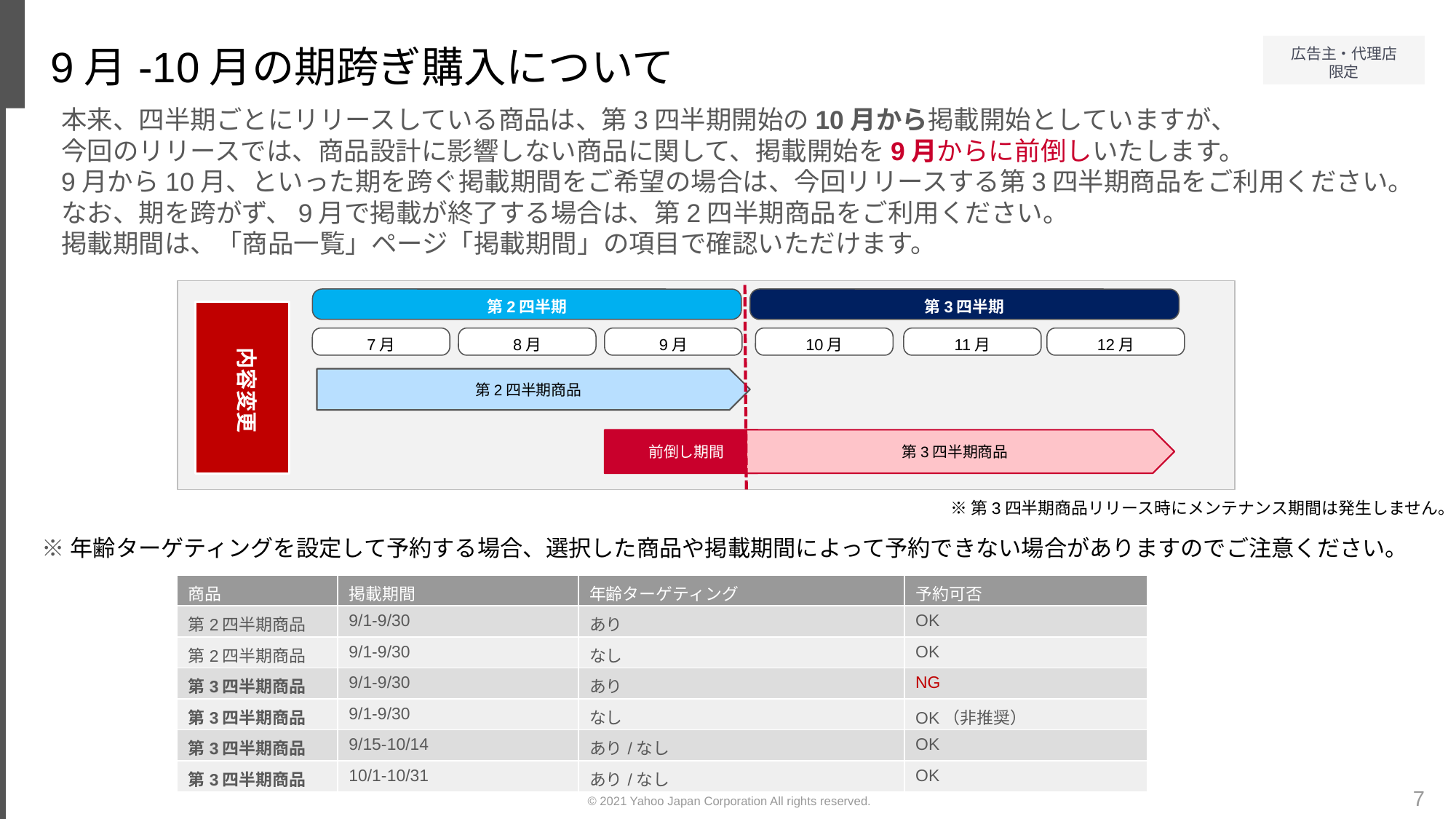

9月-10月の期跨ぎ購入について
本来、四半期ごとにリリースしている商品は、第3四半期開始の10月から掲載開始としていますが、
今回のリリースでは、商品設計に影響しない商品に関して、掲載開始を9月からに前倒しいたします。
9月から10月、といった期を跨ぐ掲載期間をご希望の場合は、今回リリースする第3四半期商品をご利用ください。
なお、期を跨がず、9月で掲載が終了する場合は、第2四半期商品をご利用ください。
掲載期間は、「商品一覧」ページ「掲載期間」の項目で確認いただけます。

第2四半期
第3四半期

7月
8月
9月
10月
11月
12月
内容変更
第2四半期商品
前倒し期間
第3四半期商品
※第3四半期商品リリース時にメンテナンス期間は発生しません。
※年齢ターゲティングを設定して予約する場合、選択した商品や掲載期間によって予約できない場合がありますのでご注意ください。
| 商品 | 掲載期間 | 年齢ターゲティング | 予約可否 |
| --- | --- | --- | --- |
| 第2四半期商品 | 9/1-9/30 | あり | OK |
| 第2四半期商品 | 9/1-9/30 | なし | OK |
| 第3四半期商品 | 9/1-9/30 | あり | NG |
| 第3四半期商品 | 9/1-9/30 | なし | OK（非推奨） |
| 第3四半期商品 | 9/15-10/14 | あり/なし | OK |
| 第3四半期商品 | 10/1-10/31 | あり/なし | OK |
7